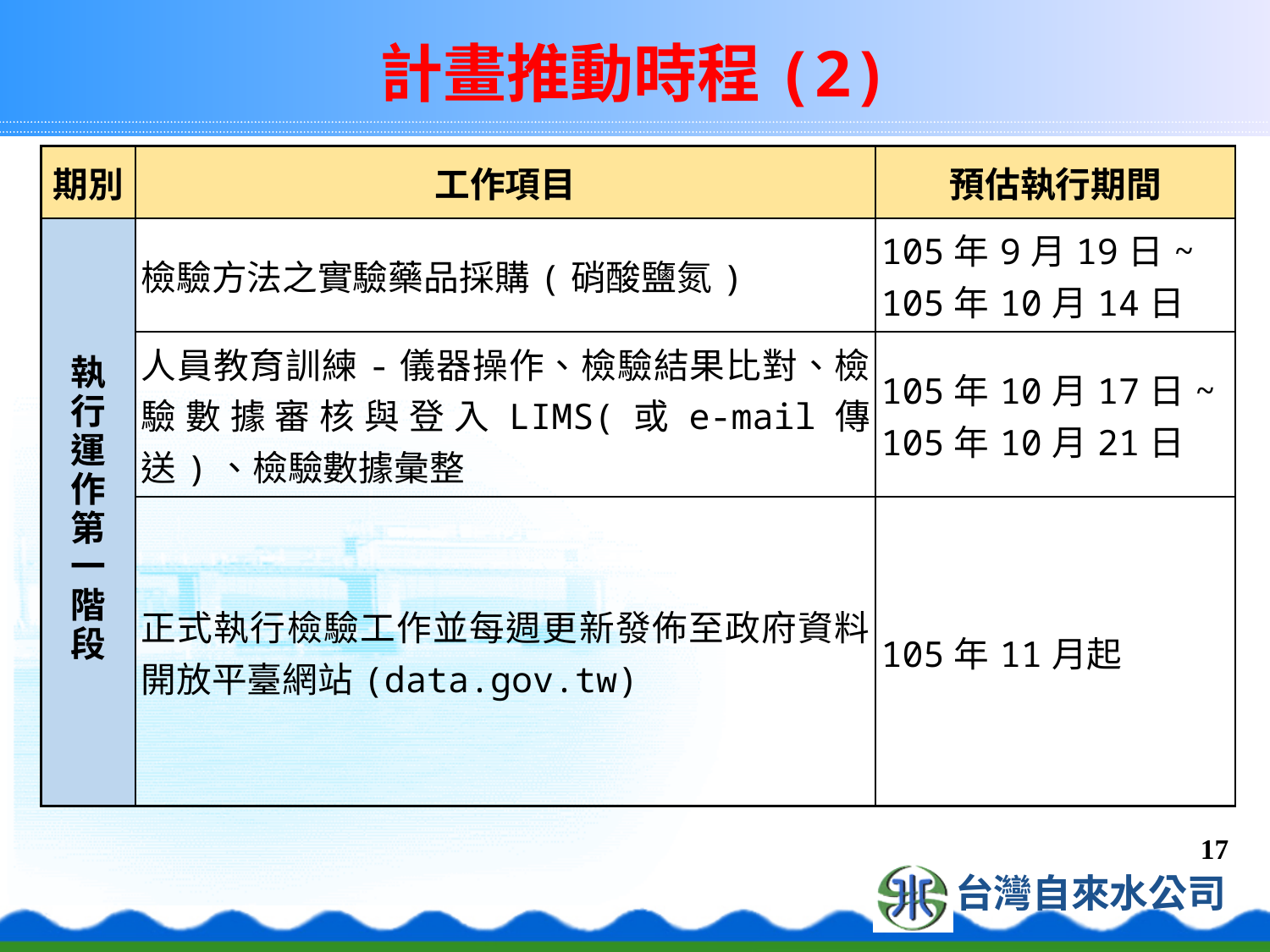

# 計畫推動時程(2)
| 期別 | 工作項目 | 預估執行期間 |
| --- | --- | --- |
| 執 行 運 作 第 一 階 段 | 檢驗方法之實驗藥品採購(硝酸鹽氮) | 105年9月19日~ 105年10月14日 |
|  | 人員教育訓練-儀器操作、檢驗結果比對、檢驗數據審核與登入LIMS(或e-mail傳送)、檢驗數據彙整 | 105年10月17日~ 105年10月21日 |
|  | 正式執行檢驗工作並每週更新發佈至政府資料開放平臺網站(data.gov.tw) | 105年11月起 |
17